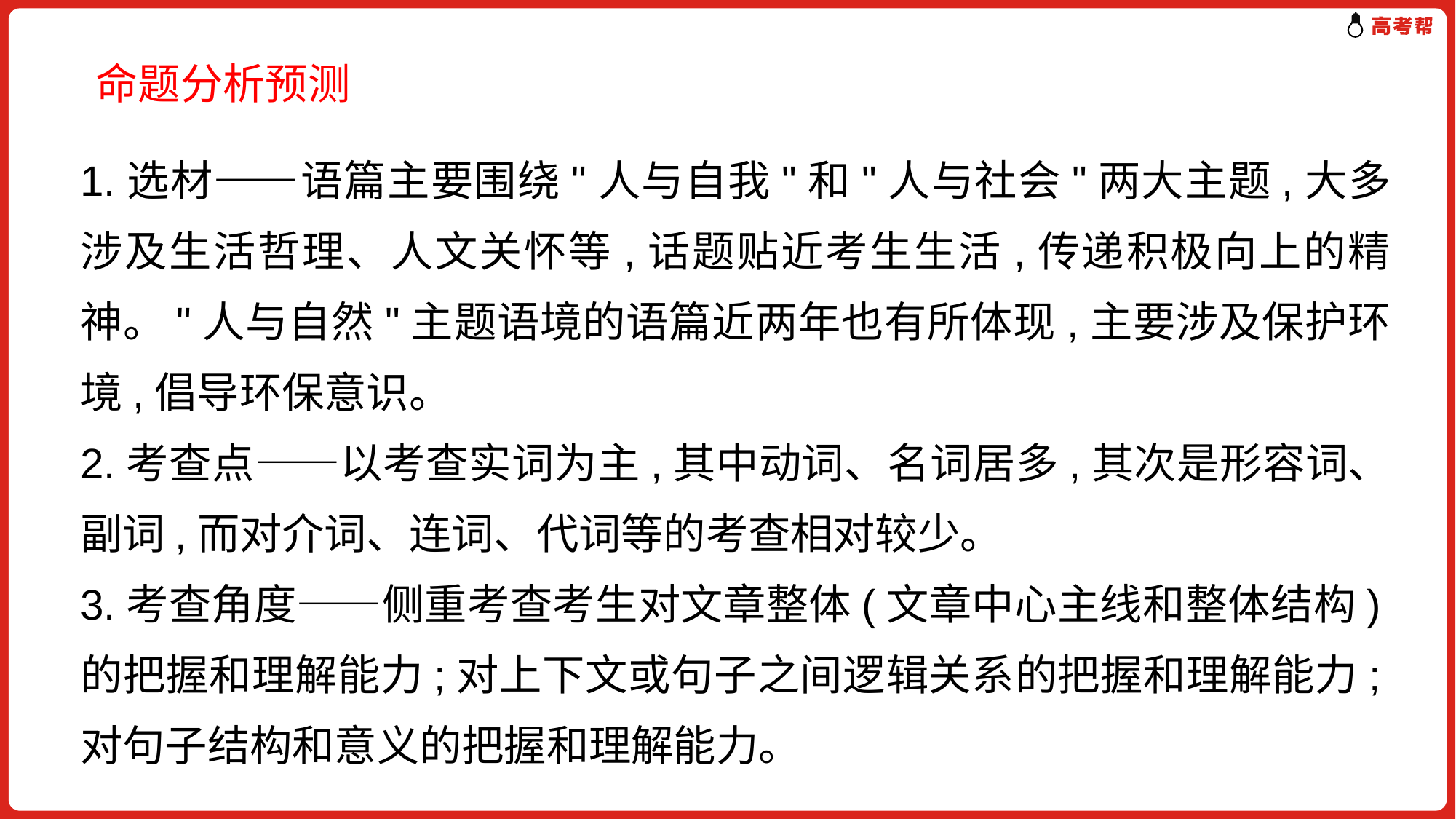

命题分析预测
1.选材——语篇主要围绕"人与自我"和"人与社会"两大主题,大多涉及生活哲理、人文关怀等,话题贴近考生生活,传递积极向上的精神。"人与自然"主题语境的语篇近两年也有所体现,主要涉及保护环境,倡导环保意识。
2.考查点——以考查实词为主,其中动词、名词居多,其次是形容词、副词,而对介词、连词、代词等的考查相对较少。
3.考查角度——侧重考查考生对文章整体(文章中心主线和整体结构)的把握和理解能力;对上下文或句子之间逻辑关系的把握和理解能力;对句子结构和意义的把握和理解能力。